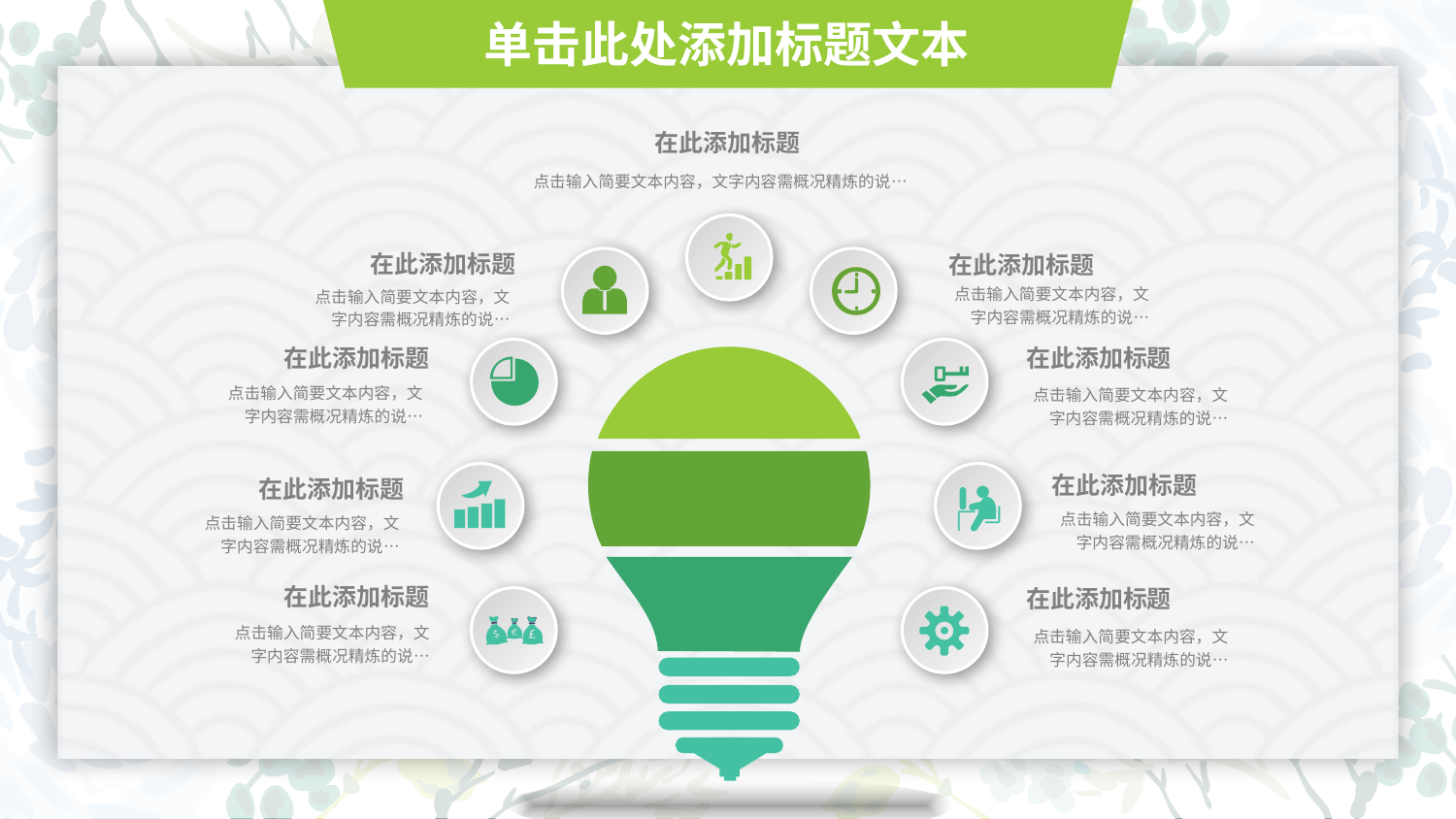

单击此处添加标题文本
在此添加标题
点击输入简要文本内容，文字内容需概况精炼的说…

在此添加标题
点击输入简要文本内容，文字内容需概况精炼的说…
在此添加标题
点击输入简要文本内容，文字内容需概况精炼的说…

在此添加标题
点击输入简要文本内容，文字内容需概况精炼的说…
在此添加标题
点击输入简要文本内容，文字内容需概况精炼的说…

在此添加标题
点击输入简要文本内容，文字内容需概况精炼的说…

在此添加标题
点击输入简要文本内容，文字内容需概况精炼的说…
在此添加标题
点击输入简要文本内容，文字内容需概况精炼的说…
在此添加标题
点击输入简要文本内容，文字内容需概况精炼的说…